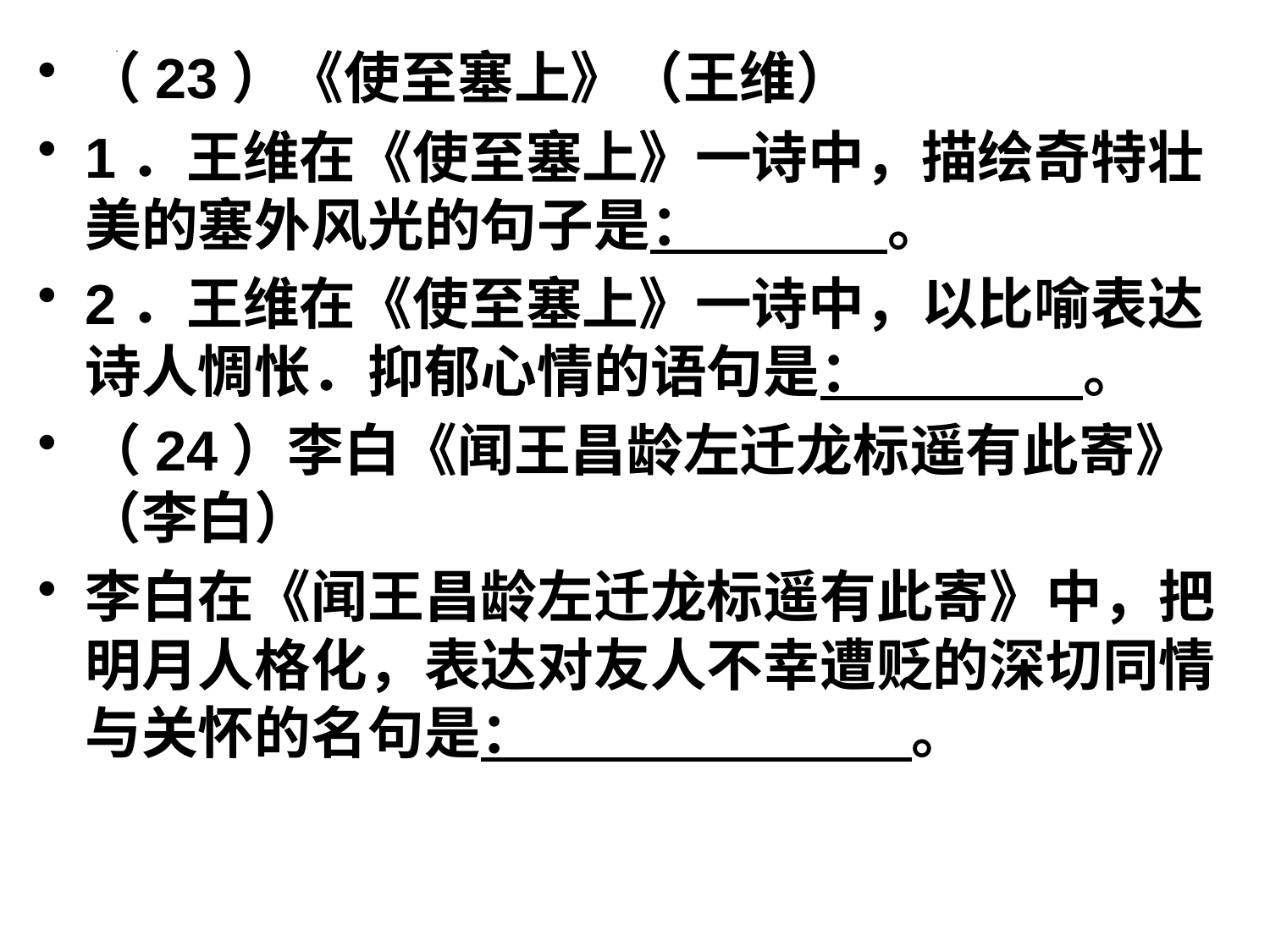

（23）《使至塞上》（王维）
1．王维在《使至塞上》一诗中，描绘奇特壮美的塞外风光的句子是：              。
2．王维在《使至塞上》一诗中，以比喻表达诗人惆怅．抑郁心情的语句是：                。
（24）李白《闻王昌龄左迁龙标遥有此寄》（李白）
李白在《闻王昌龄左迁龙标遥有此寄》中，把明月人格化，表达对友人不幸遭贬的深切同情与关怀的名句是：                             。
#